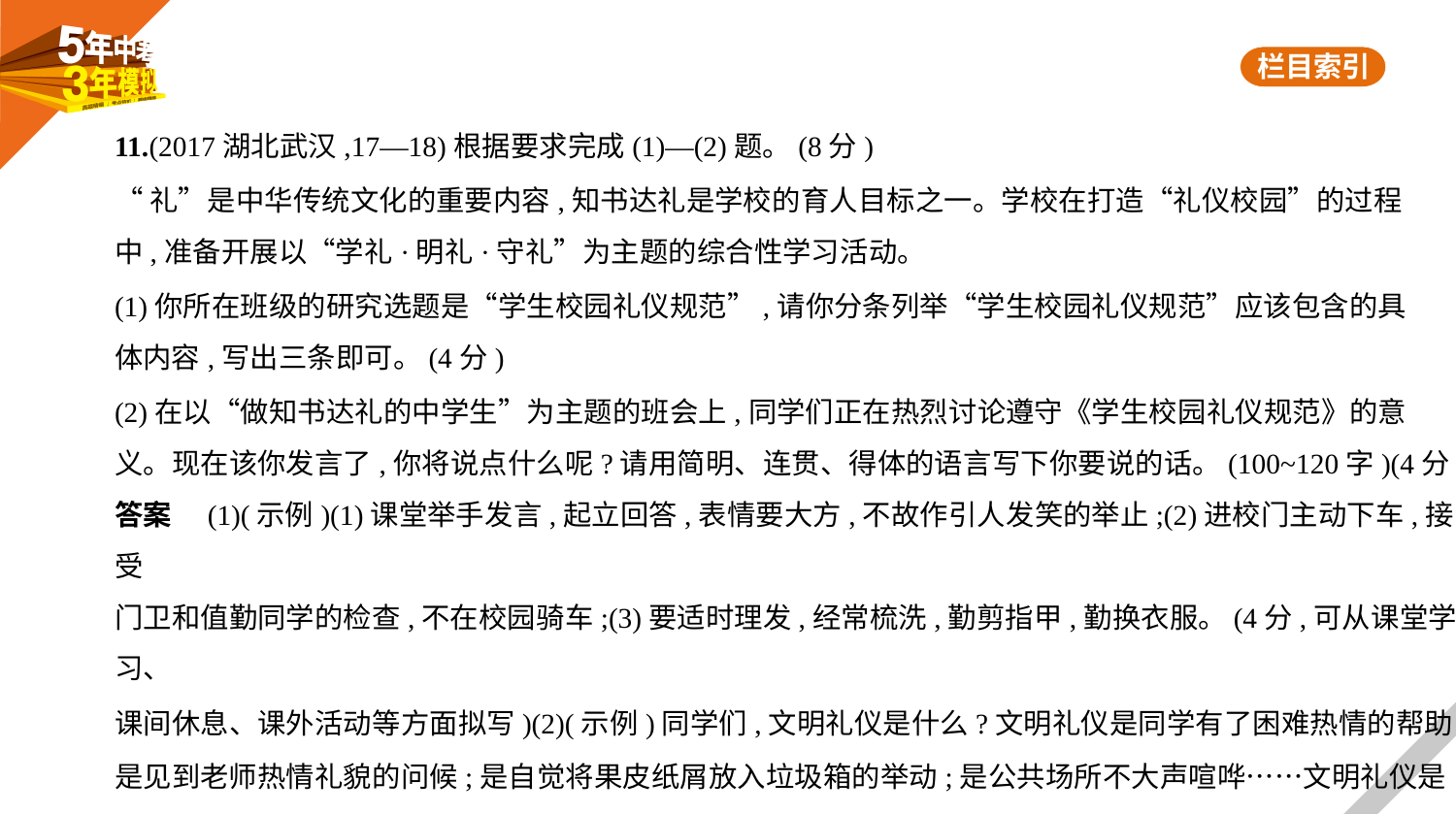

11.(2017湖北武汉,17—18)根据要求完成(1)—(2)题。(8分)
“礼”是中华传统文化的重要内容,知书达礼是学校的育人目标之一。学校在打造“礼仪校园”的过程
中,准备开展以“学礼·明礼·守礼”为主题的综合性学习活动。
(1)你所在班级的研究选题是“学生校园礼仪规范”,请你分条列举“学生校园礼仪规范”应该包含的具
体内容,写出三条即可。(4分)
(2)在以“做知书达礼的中学生”为主题的班会上,同学们正在热烈讨论遵守《学生校园礼仪规范》的意
义。现在该你发言了,你将说点什么呢?请用简明、连贯、得体的语言写下你要说的话。(100~120字)(4分)
答案　(1)(示例)(1)课堂举手发言,起立回答,表情要大方,不故作引人发笑的举止;(2)进校门主动下车,接受
门卫和值勤同学的检查,不在校园骑车;(3)要适时理发,经常梳洗,勤剪指甲,勤换衣服。(4分,可从课堂学习、
课间休息、课外活动等方面拟写)(2)(示例)同学们,文明礼仪是什么?文明礼仪是同学有了困难热情的帮助;
是见到老师热情礼貌的问候;是自觉将果皮纸屑放入垃圾箱的举动;是公共场所不大声喧哗……文明礼仪是
一种品质,也是一种修养。让我们从自身做起,从小事做起,让礼仪之花绽放在我们美丽的校园。(4分,扣住
遵守范的意义作答,言之成理、语句通顺即可)